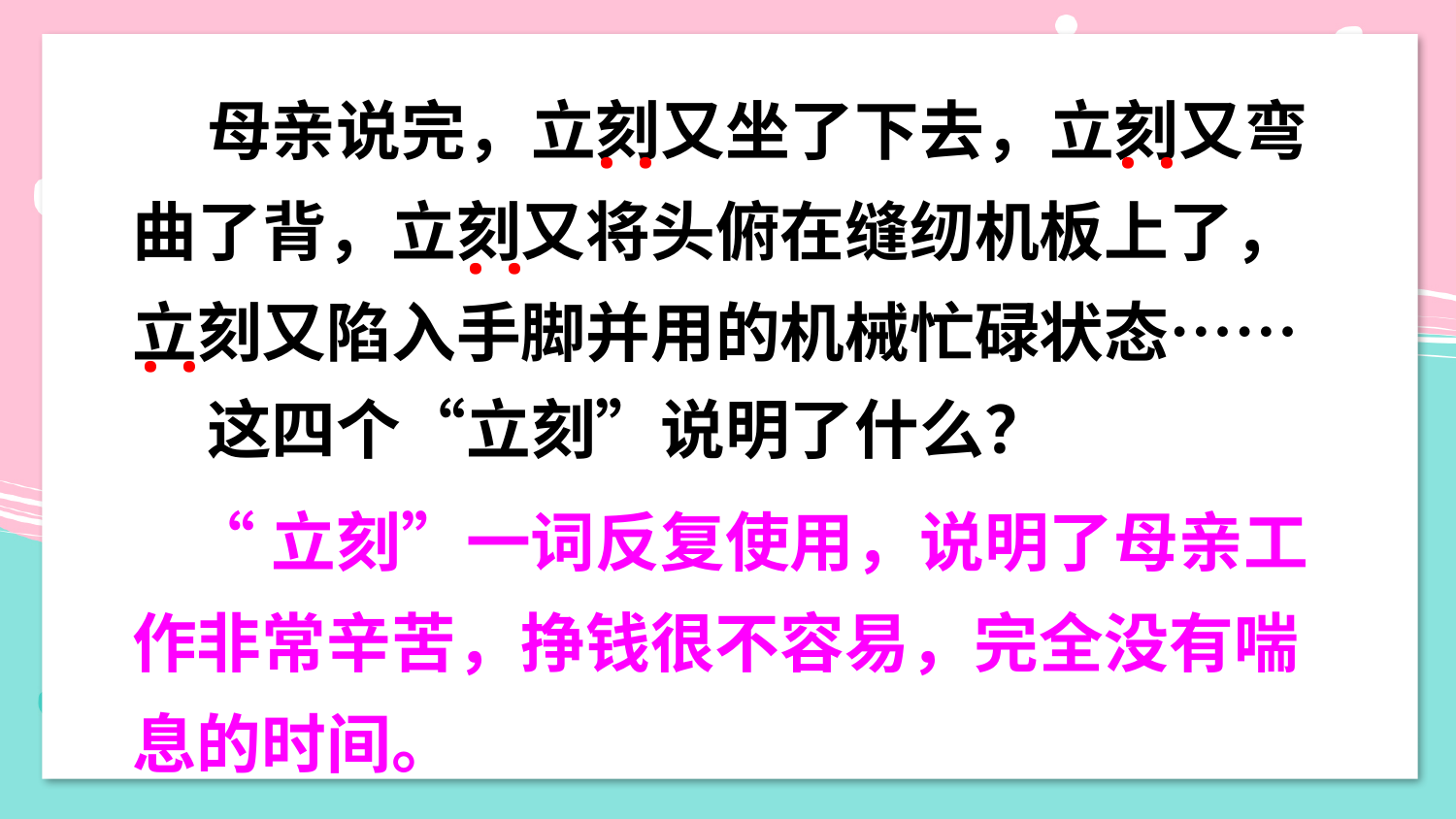

母亲说完，立刻又坐了下去，立刻又弯曲了背，立刻又将头俯在缝纫机板上了，立刻又陷入手脚并用的机械忙碌状态……
··
··
··
··
    这四个“立刻”说明了什么？
    “立刻”一词反复使用，说明了母亲工作非常辛苦，挣钱很不容易，完全没有喘息的时间。